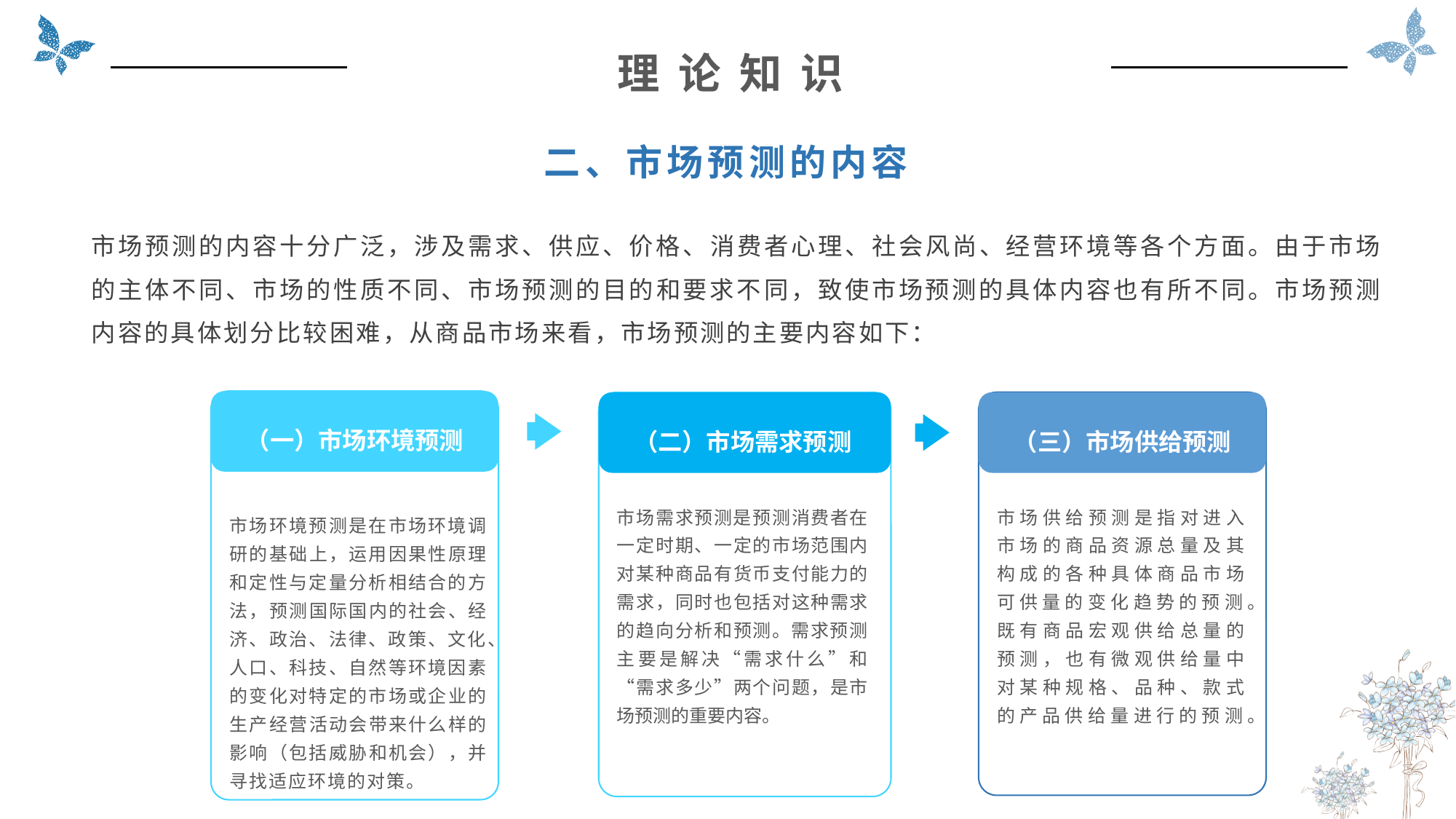

理 论 知 识
二、市场预测的内容
市场预测的内容十分广泛，涉及需求、供应、价格、消费者心理、社会风尚、经营环境等各个方面。由于市场的主体不同、市场的性质不同、市场预测的目的和要求不同，致使市场预测的具体内容也有所不同。市场预测内容的具体划分比较困难，从商品市场来看，市场预测的主要内容如下：

（一）市场环境预测

市场环境预测是在市场环境调研的基础上，运用因果性原理和定性与定量分析相结合的方法，预测国际国内的社会、经济、政治、法律、政策、文化、人口、科技、自然等环境因素的变化对特定的市场或企业的生产经营活动会带来什么样的影响（包括威胁和机会），并寻找适应环境的对策。

（二）市场需求预测

市场需求预测是预测消费者在一定时期、一定的市场范围内对某种商品有货币支付能力的需求，同时也包括对这种需求的趋向分析和预测。需求预测主要是解决“需求什么”和“需求多少”两个问题，是市场预测的重要内容。

（三）市场供给预测
市场供给预测是指对进入市场的商品资源总量及其构成的各种具体商品市场可供量的变化趋势的预测。既有商品宏观供给总量的预测，也有微观供给量中对某种规格、品种、款式的产品供给量进行的预测。